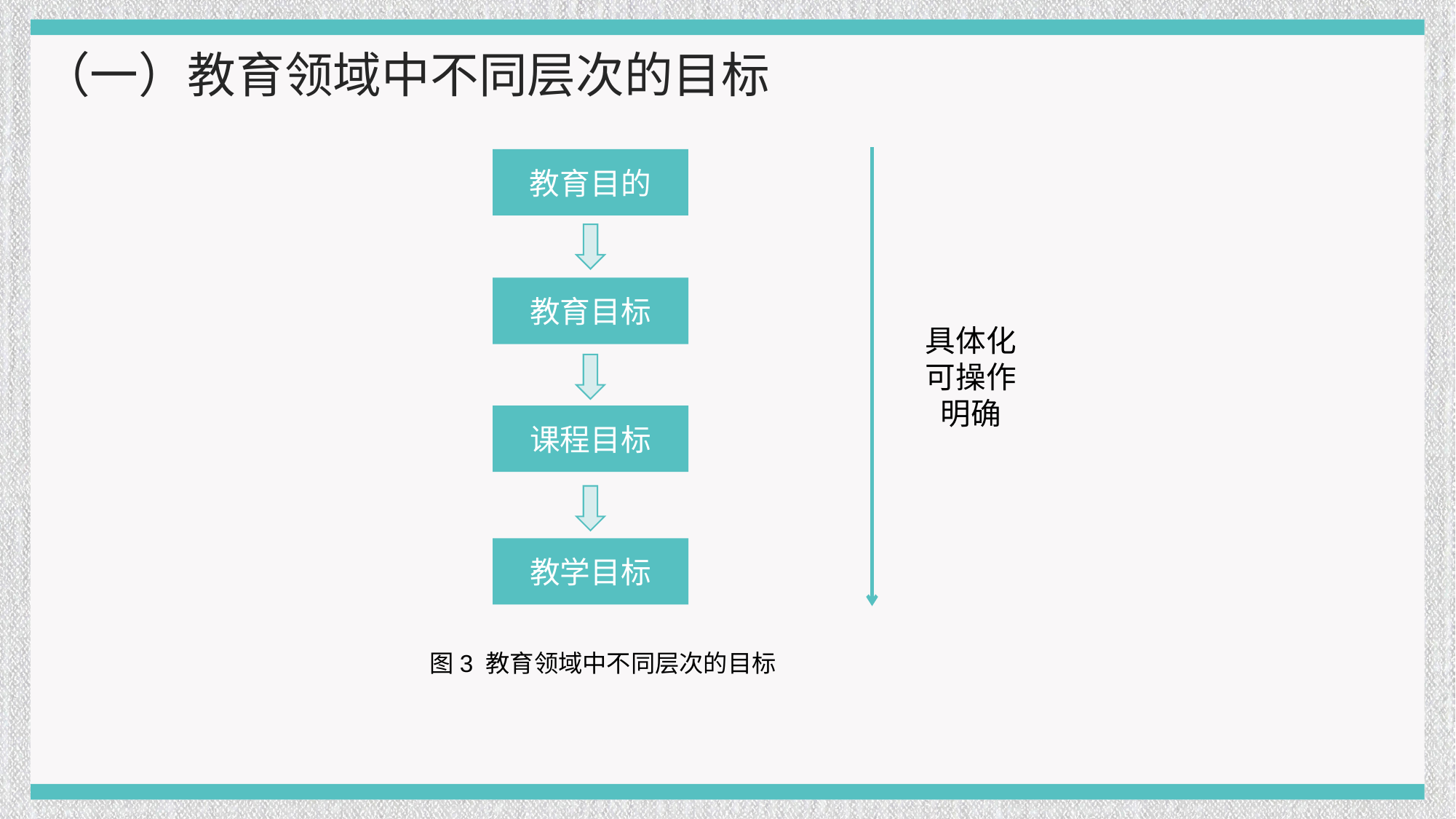

（一）教育领域中不同层次的目标
教育目的

教育目标

课程目标

教学目标
图3 教育领域中不同层次的目标
具体化
可操作
明确